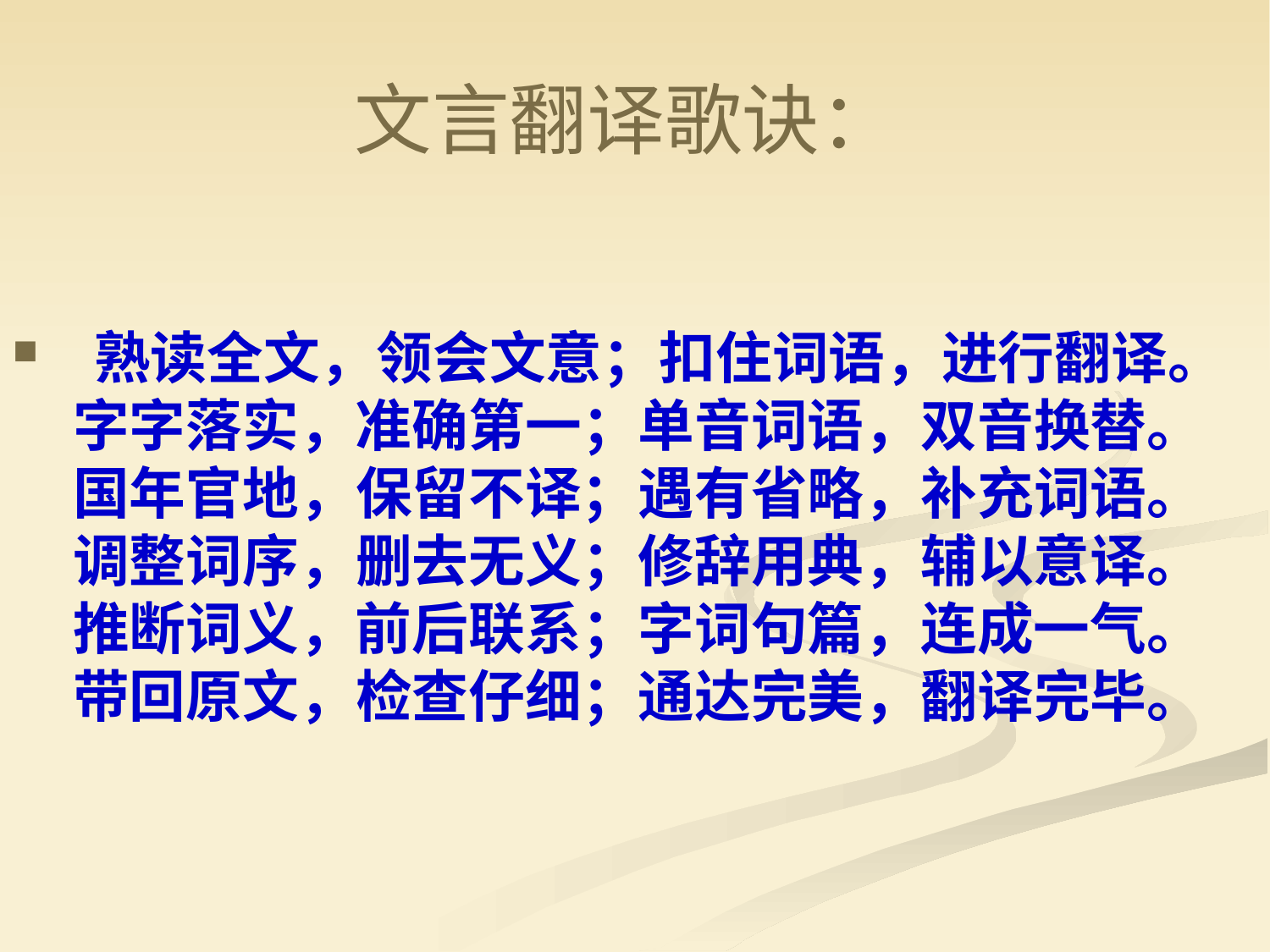

# 文言翻译歌诀：
  熟读全文，领会文意；扣住词语，进行翻译。
 字字落实，准确第一；单音词语，双音换替。
 国年官地，保留不译；遇有省略，补充词语。
 调整词序，删去无义；修辞用典，辅以意译。
 推断词义，前后联系；字词句篇，连成一气。
 带回原文，检查仔细；通达完美，翻译完毕。